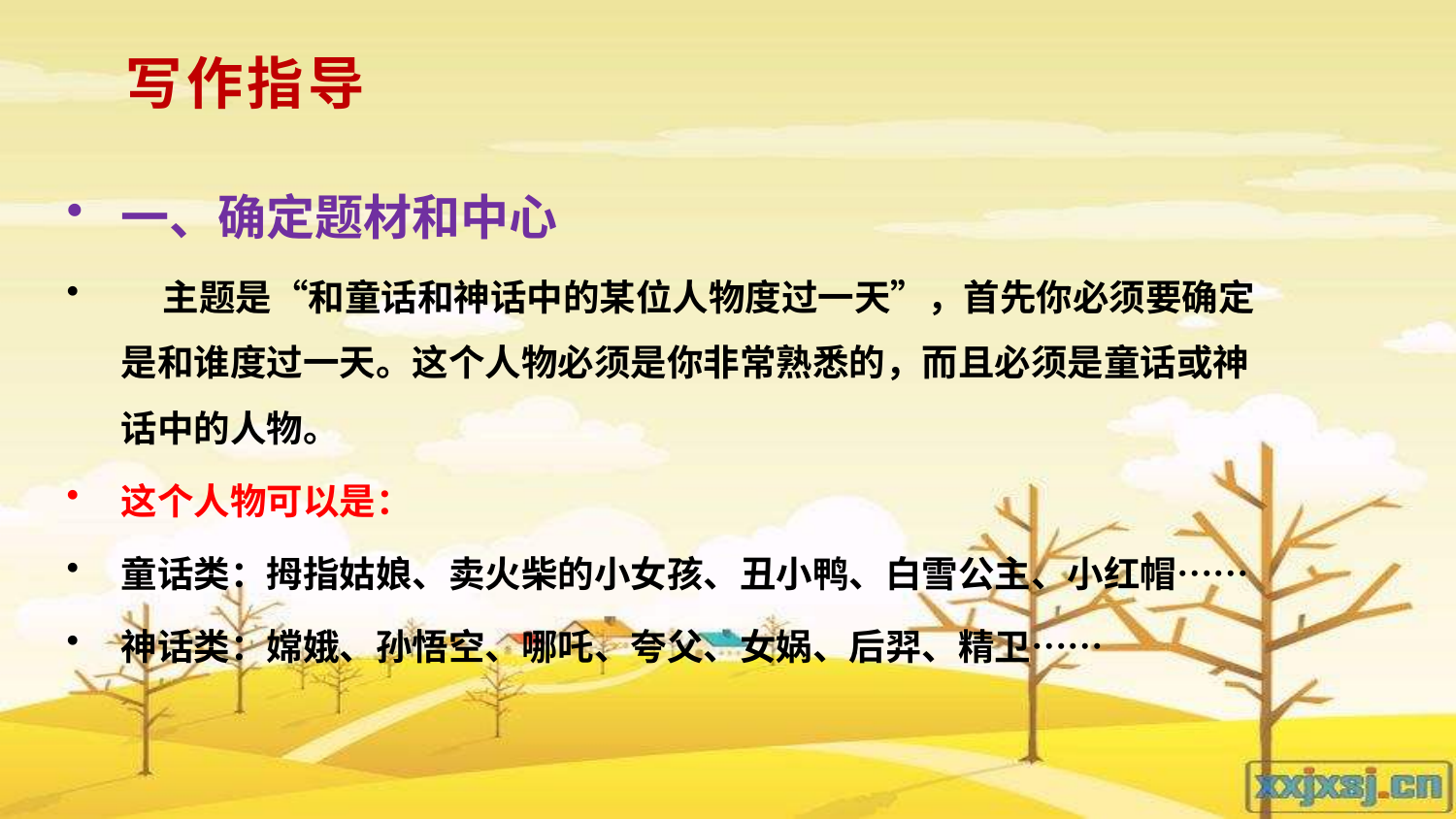

# 写作指导
一、确定题材和中心
    主题是“和童话和神话中的某位人物度过一天”，首先你必须要确定是和谁度过一天。这个人物必须是你非常熟悉的，而且必须是童话或神话中的人物。
这个人物可以是：
童话类：拇指姑娘、卖火柴的小女孩、丑小鸭、白雪公主、小红帽……
神话类：嫦娥、孙悟空、哪吒、夸父、女娲、后羿、精卫……